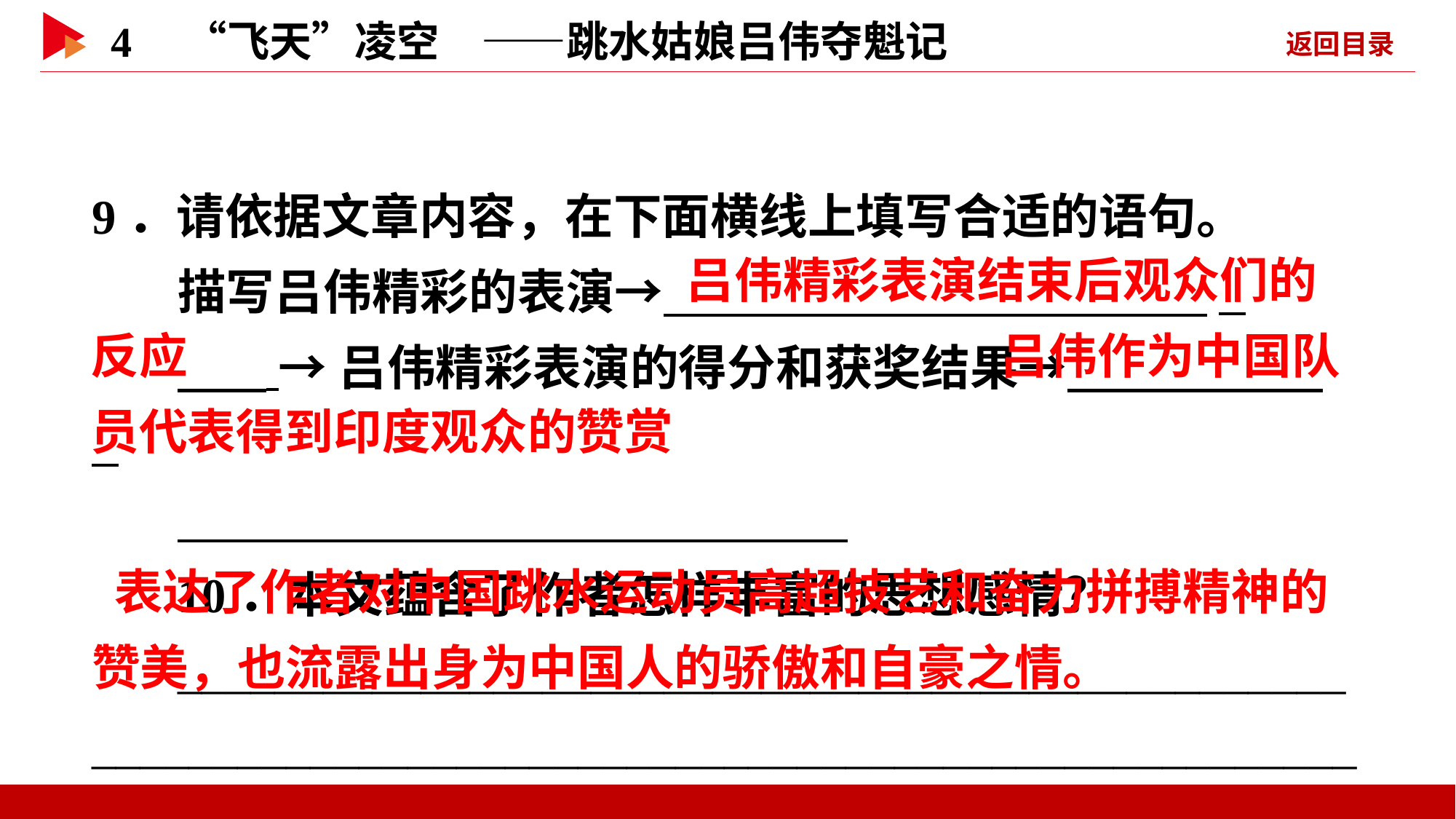

9．请依据文章内容，在下面横线上填写合适的语句。
描写吕伟精彩的表演→                                                 _
         →吕伟精彩表演的得分和获奖结果→                        _

10．本文蕴含了作者怎样丰富的思想感情？
________________________________________________________________________________________________________
 吕伟精彩表演结束后观众们的
反应
 吕伟作为中国队
员代表得到印度观众的赞赏
 表达了作者对中国跳水运动员高超技艺和奋力拼搏精神的赞美，也流露出身为中国人的骄傲和自豪之情。